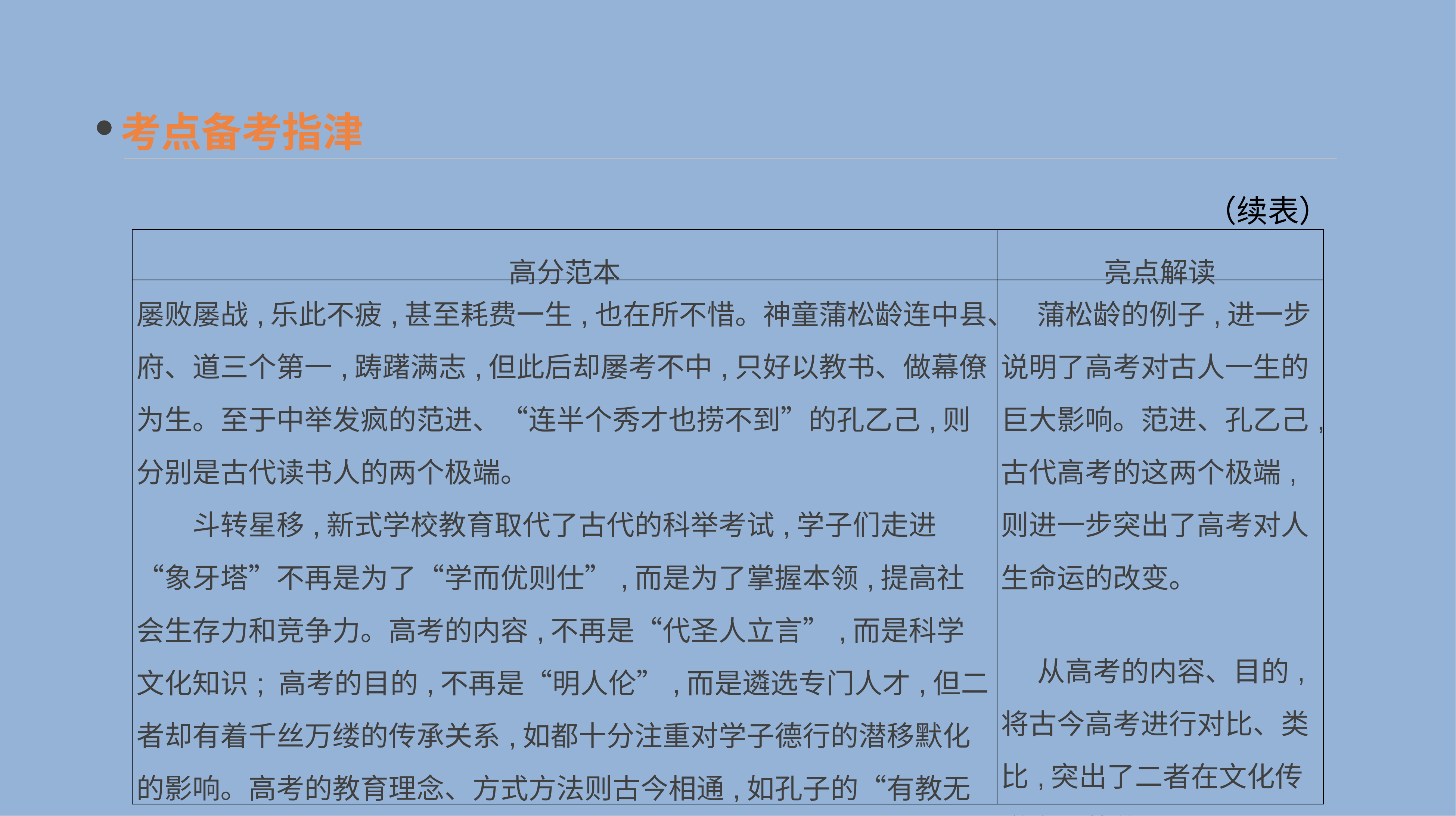

考点备考指津

（续表）
| 高分范本 | 亮点解读 |
| --- | --- |
| 屡败屡战,乐此不疲,甚至耗费一生,也在所不惜。神童蒲松龄连中县、府、道三个第一,踌躇满志,但此后却屡考不中,只好以教书、做幕僚为生。至于中举发疯的范进、“连半个秀才也捞不到”的孔乙己,则分别是古代读书人的两个极端。 　　斗转星移,新式学校教育取代了古代的科举考试,学子们走进“象牙塔”不再是为了“学而优则仕”,而是为了掌握本领,提高社会生存力和竞争力。高考的内容,不再是“代圣人立言”,而是科学文化知识; 高考的目的,不再是“明人伦”,而是遴选专门人才,但二者却有着千丝万缕的传承关系,如都十分注重对学子德行的潜移默化的影响。高考的教育理念、方式方法则古今相通,如孔子的“有教无类”、朱子的“立志、居敬、存养、省察、力行”的德育理念等,至今仍闪耀着思想的光辉。 | 蒲松龄的例子,进一步说明了高考对古人一生的巨大影响。范进、孔乙己,古代高考的这两个极端,则进一步突出了高考对人生命运的改变。 　从高考的内容、目的,将古今高考进行对比、类比,突出了二者在文化传递方面的传承。 |